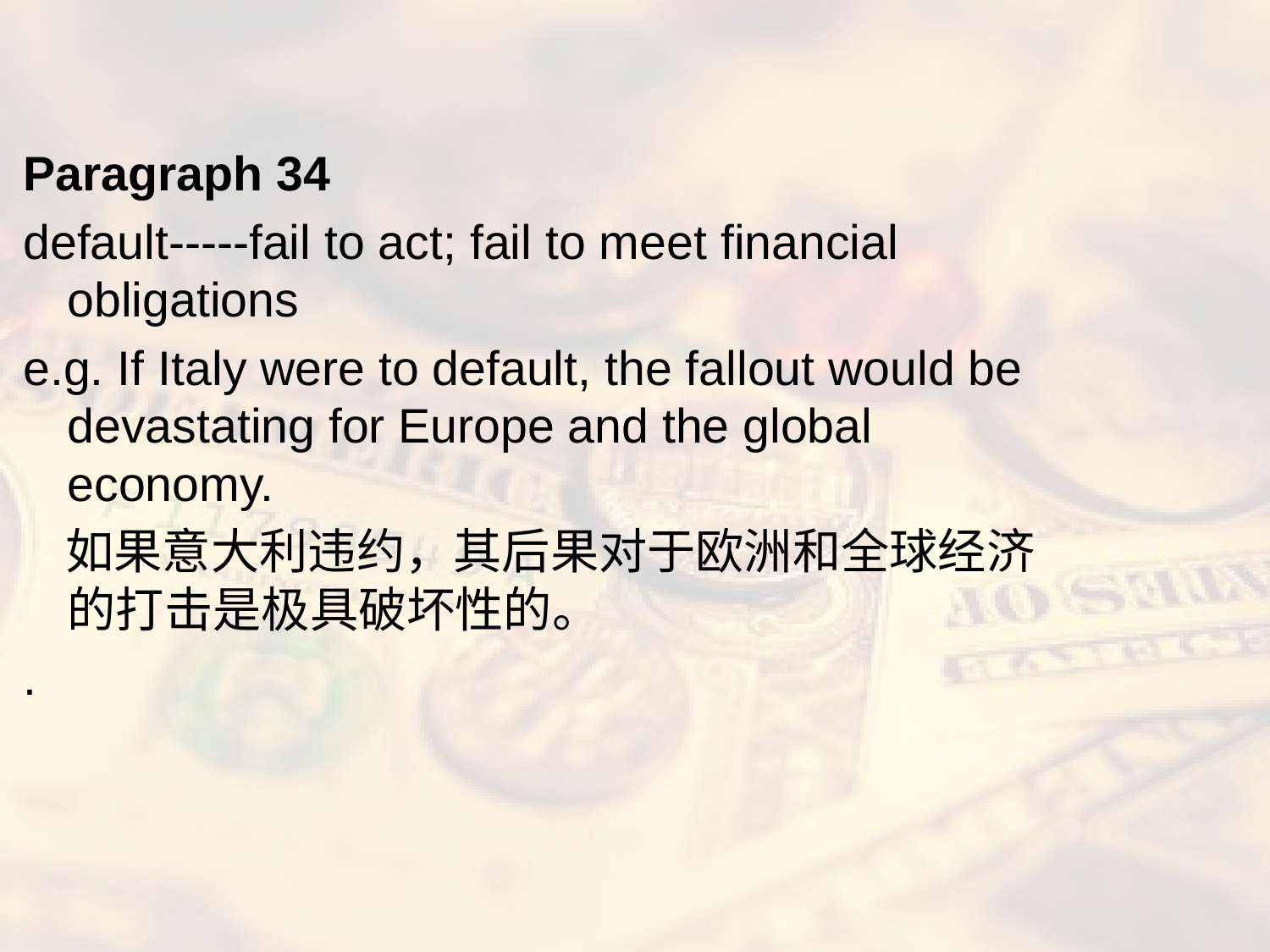

#
Paragraph 34
default-----fail to act; fail to meet financial obligations
e.g. If Italy were to default, the fallout would be devastating for Europe and the global economy.
   如果意大利违约，其后果对于欧洲和全球经济的打击是极具破坏性的。
.